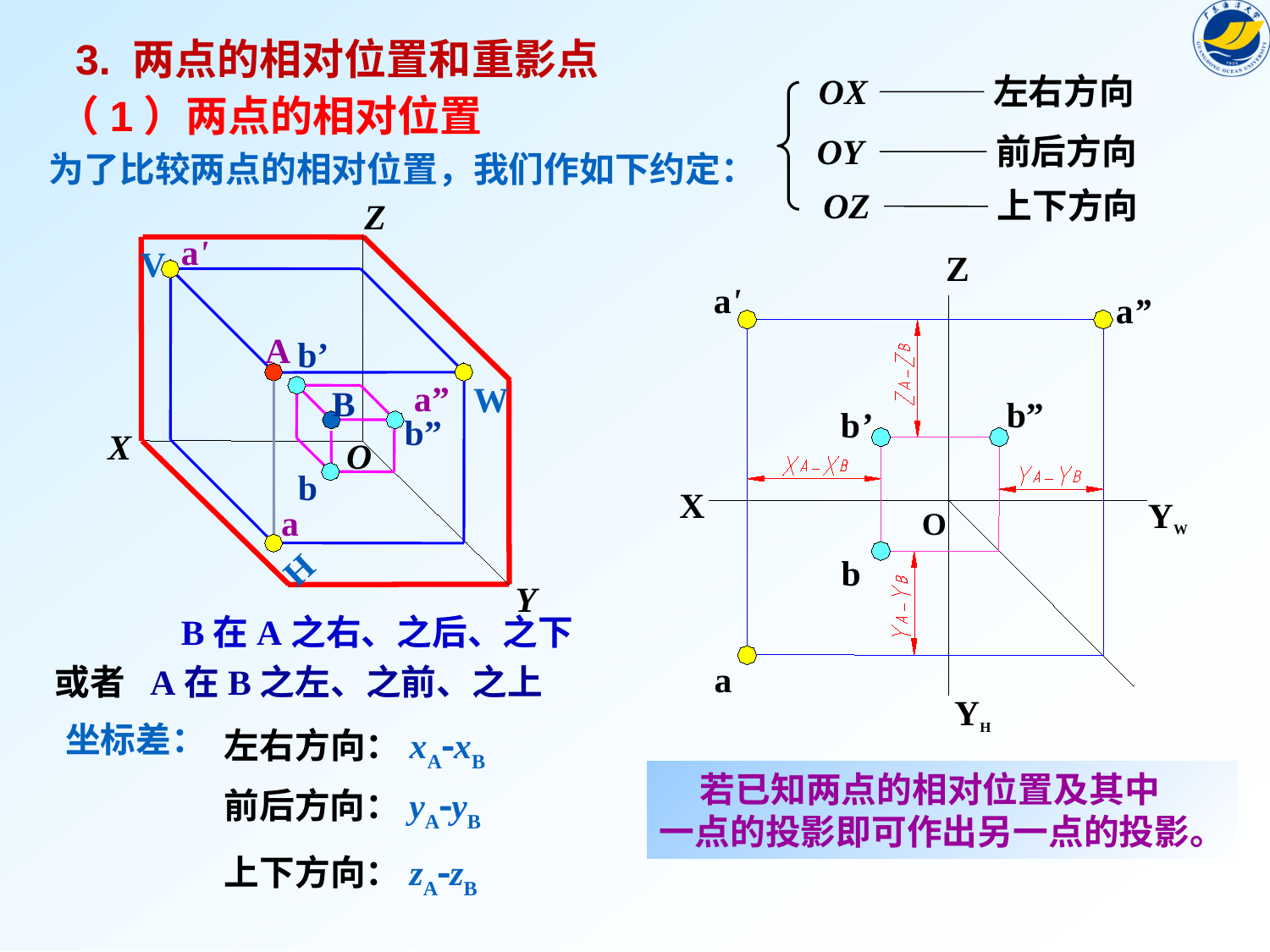

3. 两点的相对位置和重影点
OX
左右方向

（1）两点的相对位置
OY
前后方向

为了比较两点的相对位置，我们作如下约定：
OZ
上下方向

Z
V

W

X

H

Y

O
a'

A

a”

a

Z
a'
a”

a

X
YW
O

YH

b’
B

b”

b

b”
b’

b

B在A之右、之后、之下
或者  A在B之左、之前、之上
坐标差：
左右方向：xA−xB
    若已知两点的相对位置及其中
一点的投影即可作出另一点的投影。
前后方向：yA−yB
上下方向：zA−zB